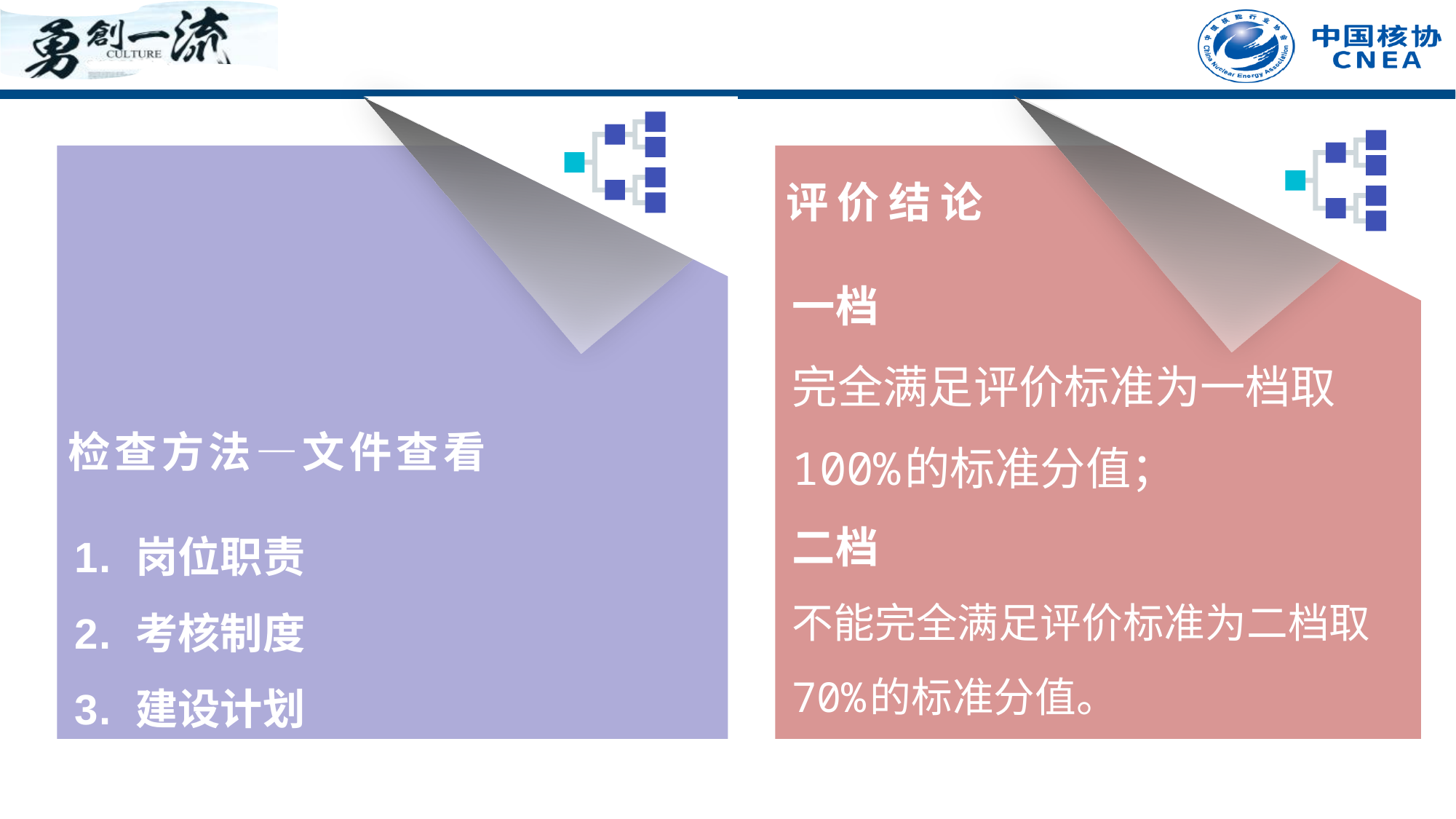

岗位职责
考核制度
建设计划
一档
完全满足评价标准为一档取100%的标准分值；
二档
不能完全满足评价标准为二档取70%的标准分值。

评价结论
检查方法—文件查看